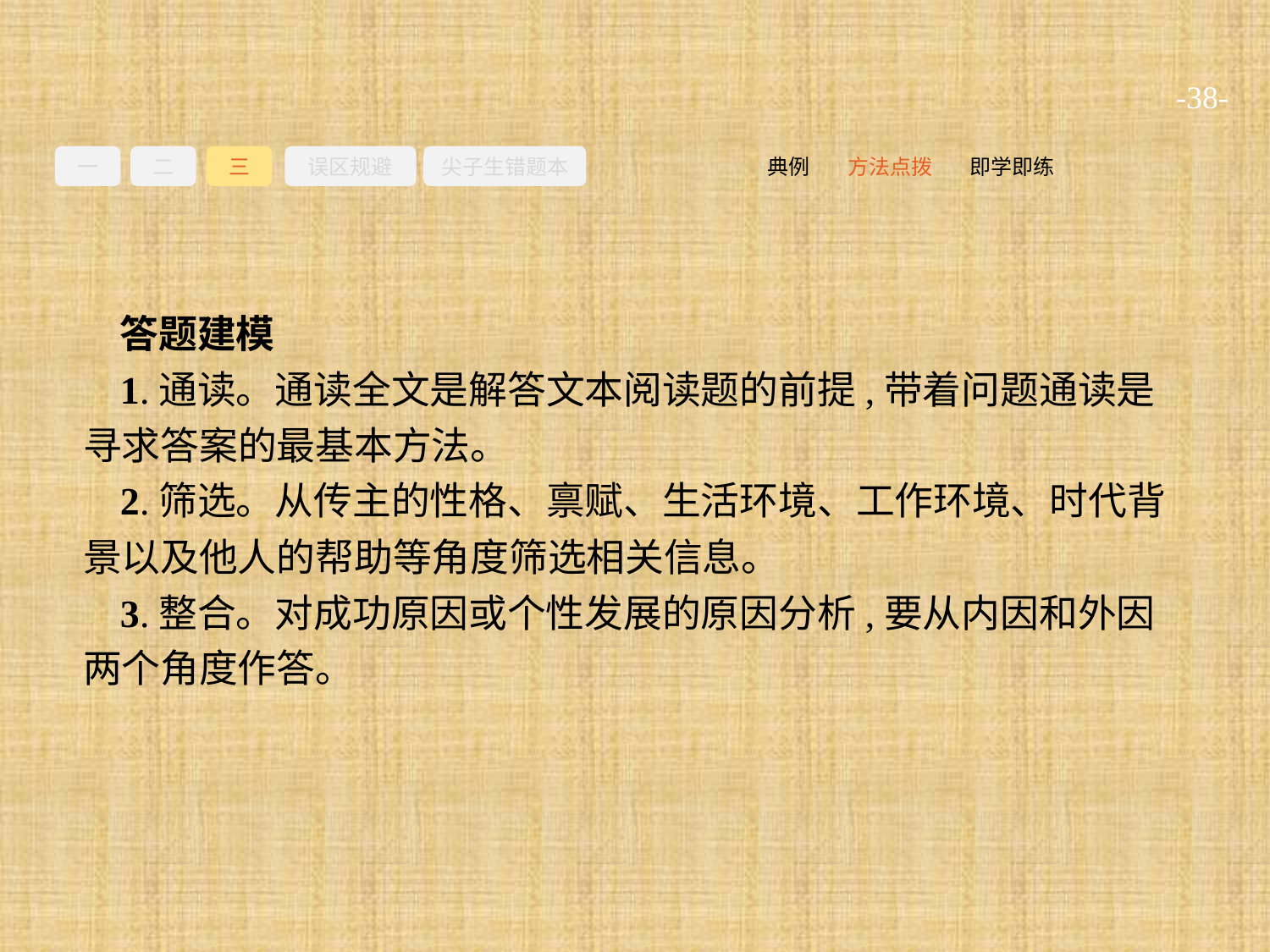

-38-
一
二
三
误区规避
尖子生错题本
即学即练
方法点拨
典例
答题建模
1.通读。通读全文是解答文本阅读题的前提,带着问题通读是寻求答案的最基本方法。
2.筛选。从传主的性格、禀赋、生活环境、工作环境、时代背景以及他人的帮助等角度筛选相关信息。
3.整合。对成功原因或个性发展的原因分析,要从内因和外因两个角度作答。